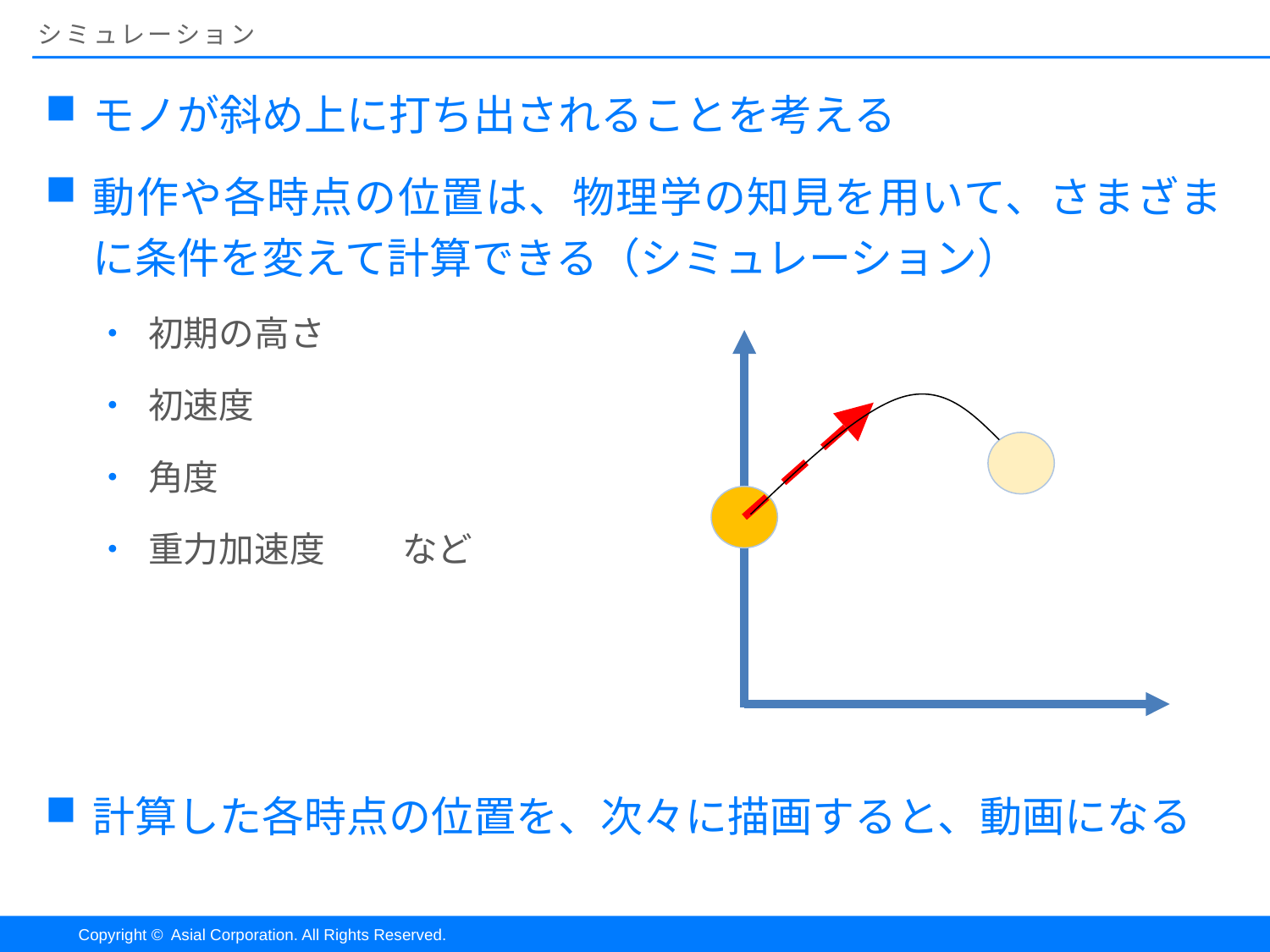

# シミュレーション

モノが斜め上に打ち出されることを考える
動作や各時点の位置は、物理学の知見を用いて、さまざまに条件を変えて計算できる（シミュレーション）
初期の高さ
初速度
角度
重力加速度	など

計算した各時点の位置を、次々に描画すると、動画になる